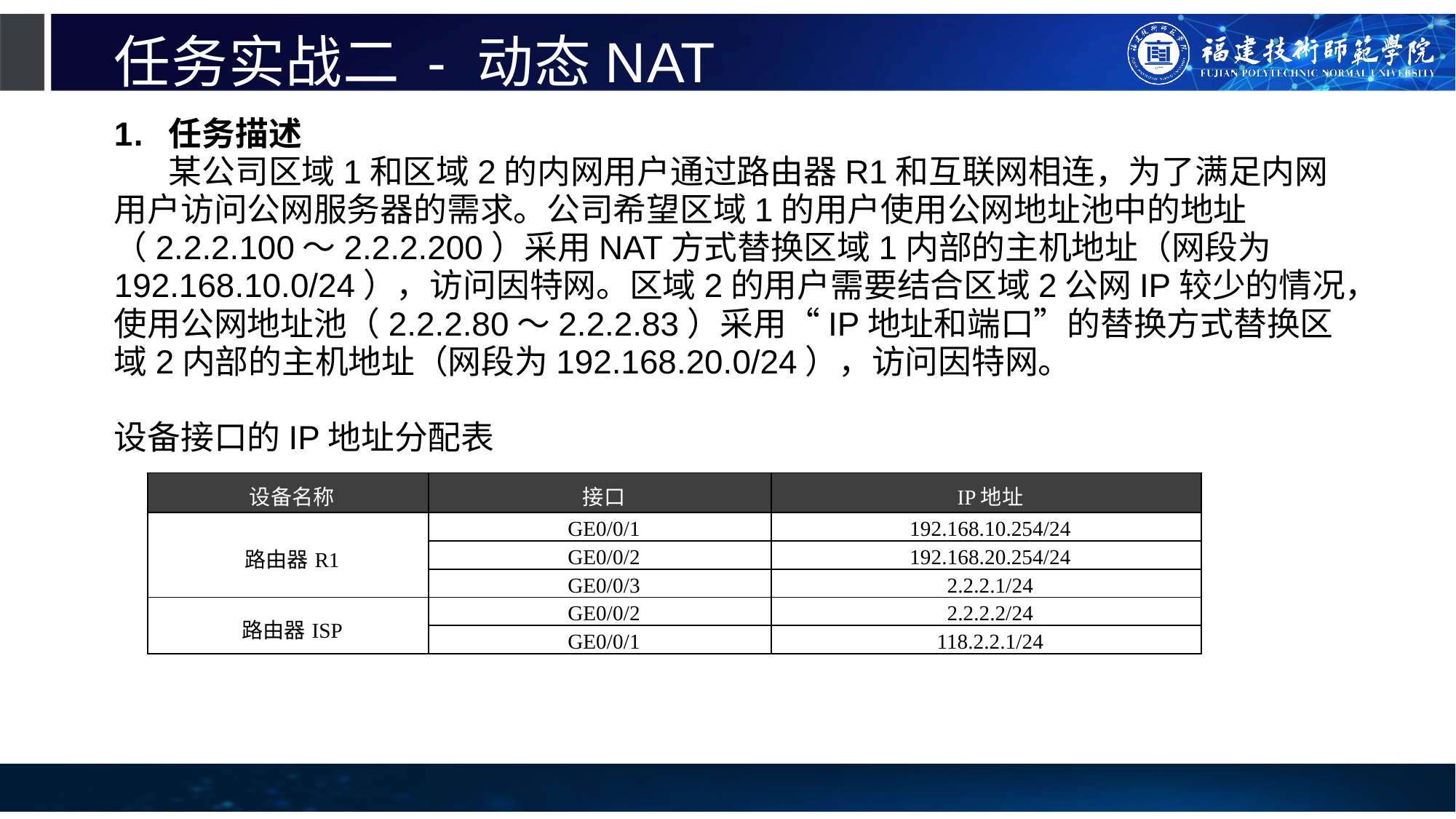

# 任务实战二 - 动态NAT
任务描述
某公司区域1和区域2的内网用户通过路由器R1和互联网相连，为了满足内网用户访问公网服务器的需求。公司希望区域1的用户使用公网地址池中的地址（2.2.2.100～2.2.2.200）采用NAT方式替换区域1内部的主机地址（网段为192.168.10.0/24），访问因特网。区域2的用户需要结合区域2公网IP较少的情况，使用公网地址池（2.2.2.80～2.2.2.83）采用“IP地址和端口”的替换方式替换区域2内部的主机地址（网段为192.168.20.0/24），访问因特网。

设备接口的IP地址分配表
| 设备名称 | 接口 | IP地址 |
| --- | --- | --- |
| 路由器R1 | GE0/0/1 | 192.168.10.254/24 |
|  | GE0/0/2 | 192.168.20.254/24 |
|  | GE0/0/3 | 2.2.2.1/24 |
| 路由器ISP | GE0/0/2 | 2.2.2.2/24 |
|  | GE0/0/1 | 118.2.2.1/24 |